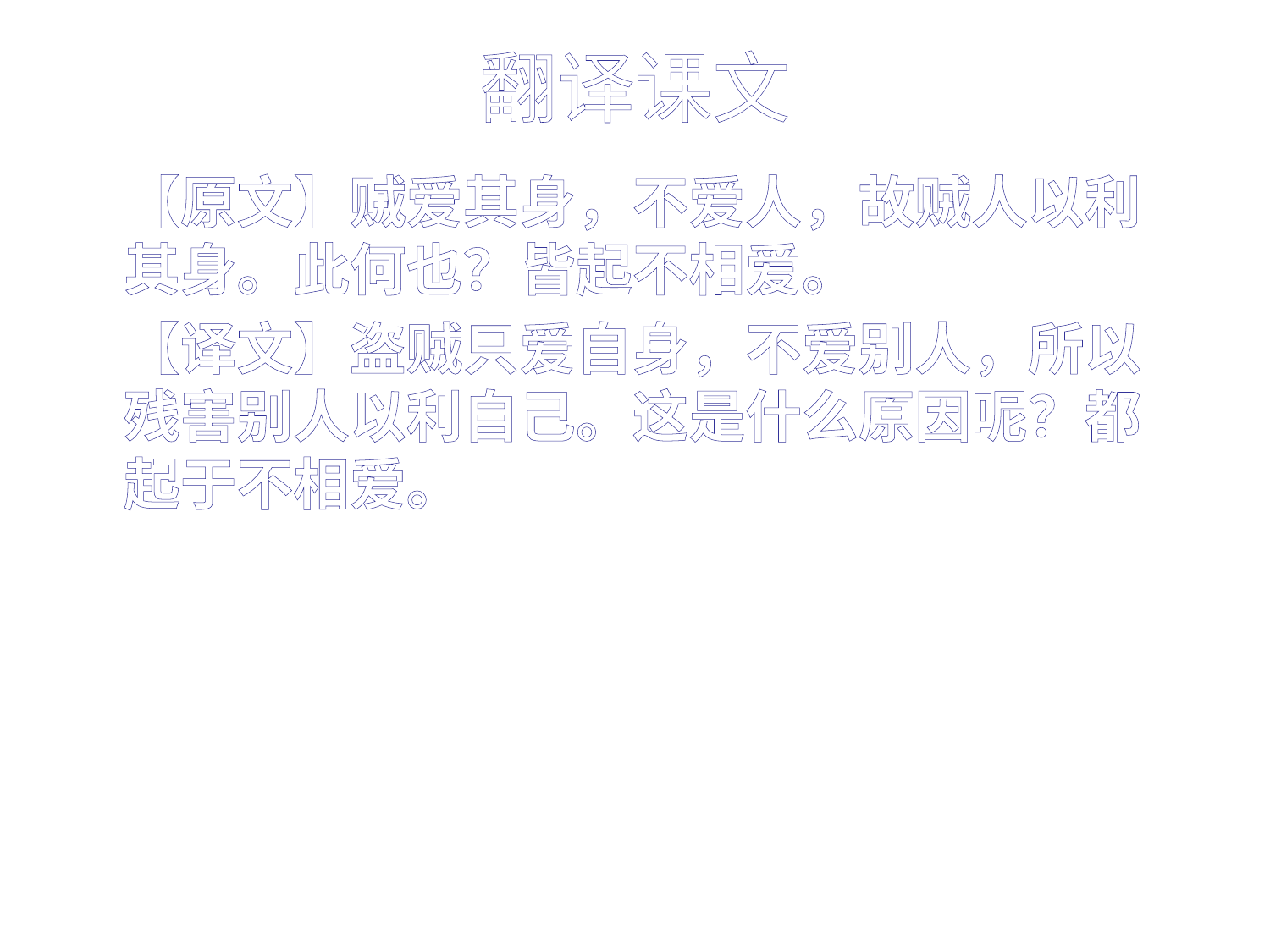

# 翻译课文
【原文】贼爱其身，不爱人，故贼人以利其身。此何也？皆起不相爱。
【译文】盗贼只爱自身，不爱别人，所以残害别人以利自己。这是什么原因呢？都起于不相爱。